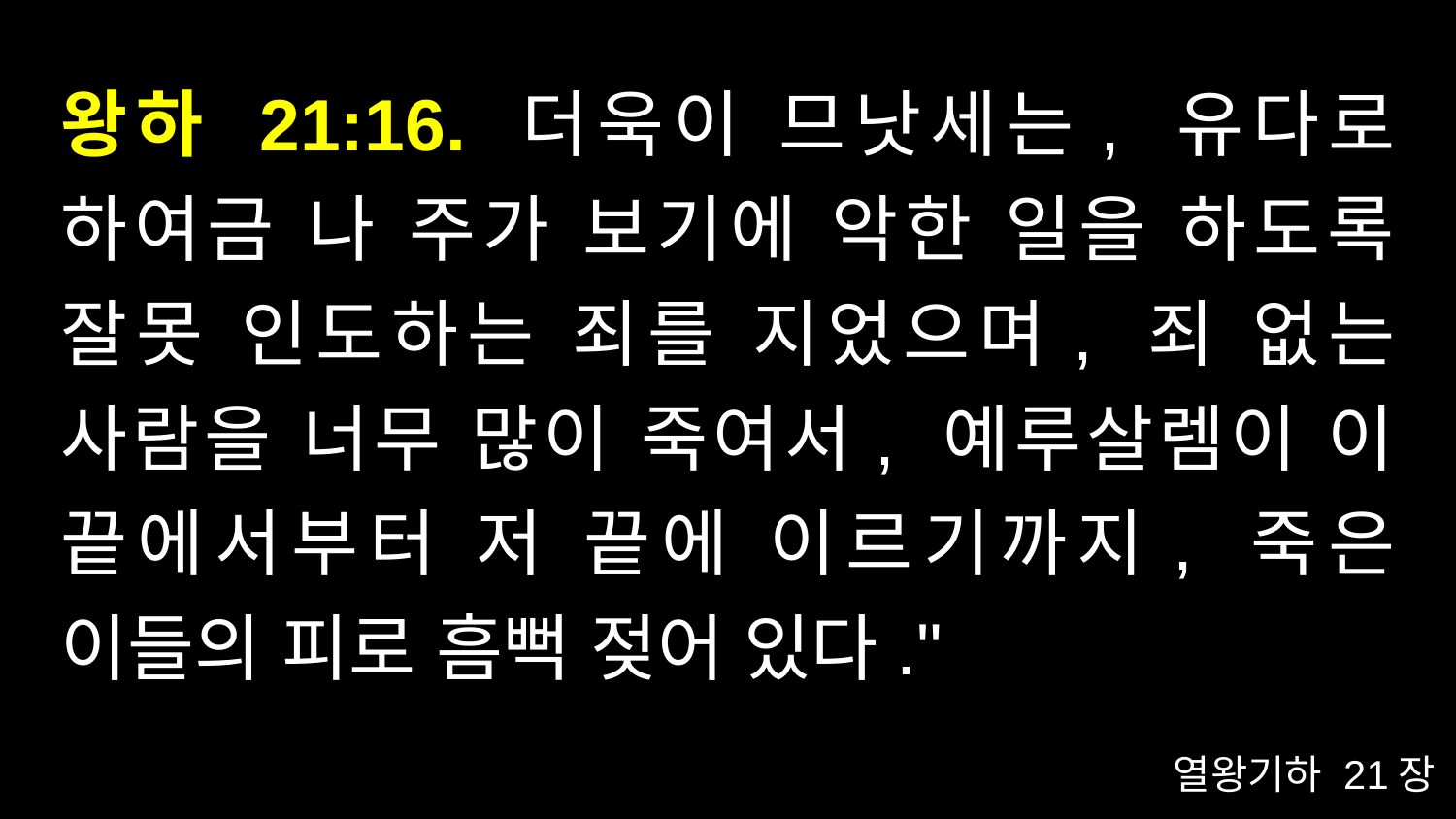

# 왕하 21:16. 더욱이 므낫세는, 유다로 하여금 나 주가 보기에 악한 일을 하도록 잘못 인도하는 죄를 지었으며, 죄 없는 사람을 너무 많이 죽여서, 예루살렘이 이 끝에서부터 저 끝에 이르기까지, 죽은 이들의 피로 흠뻑 젖어 있다."
열왕기하 21장